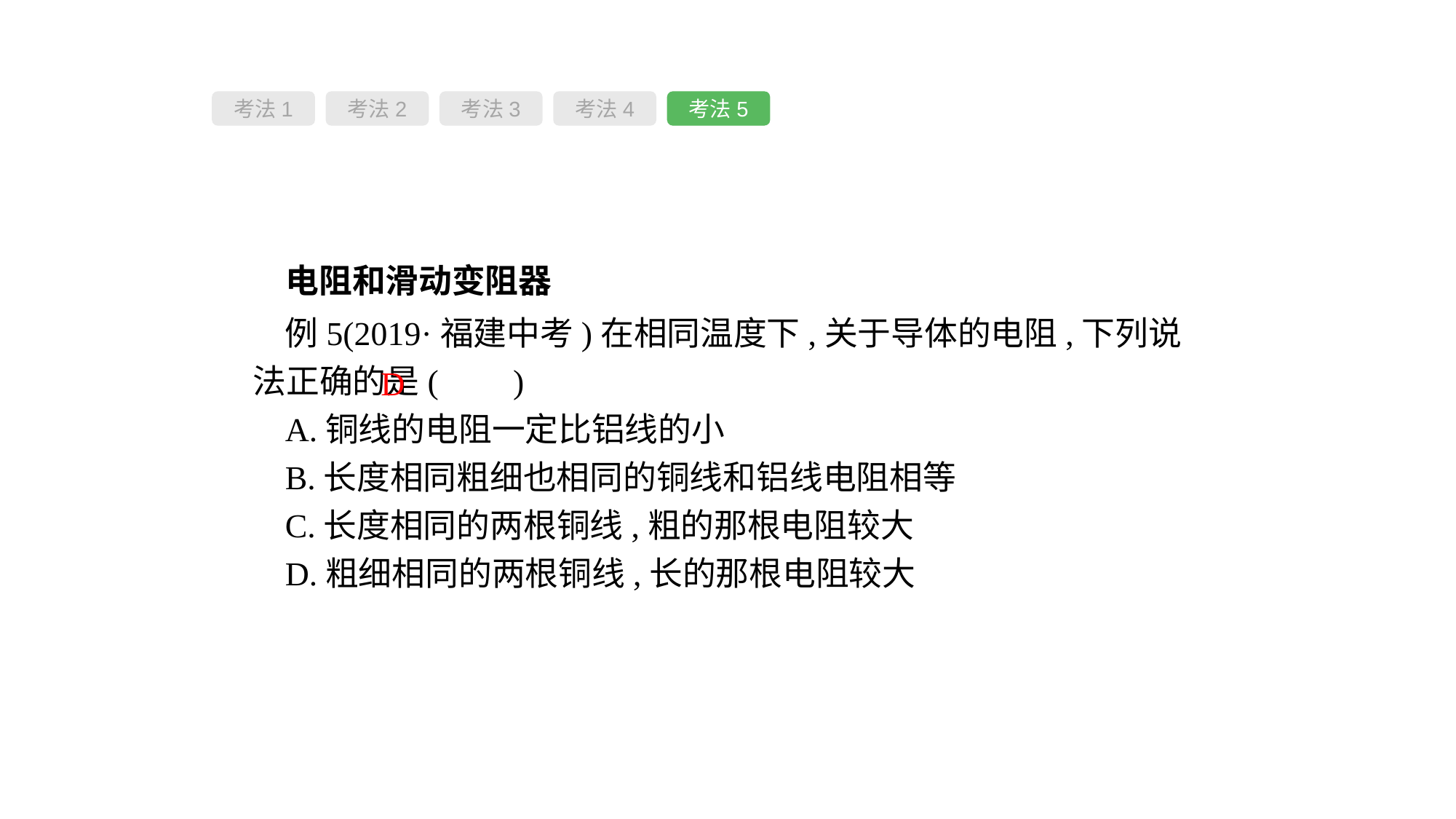

考法1
考法2
考法3
考法4
考法5
    电阻和滑动变阻器
例5(2019·福建中考)在相同温度下,关于导体的电阻,下列说法正确的是(   　)
A.铜线的电阻一定比铝线的小
B.长度相同粗细也相同的铜线和铝线电阻相等
C.长度相同的两根铜线,粗的那根电阻较大
D.粗细相同的两根铜线,长的那根电阻较大
D